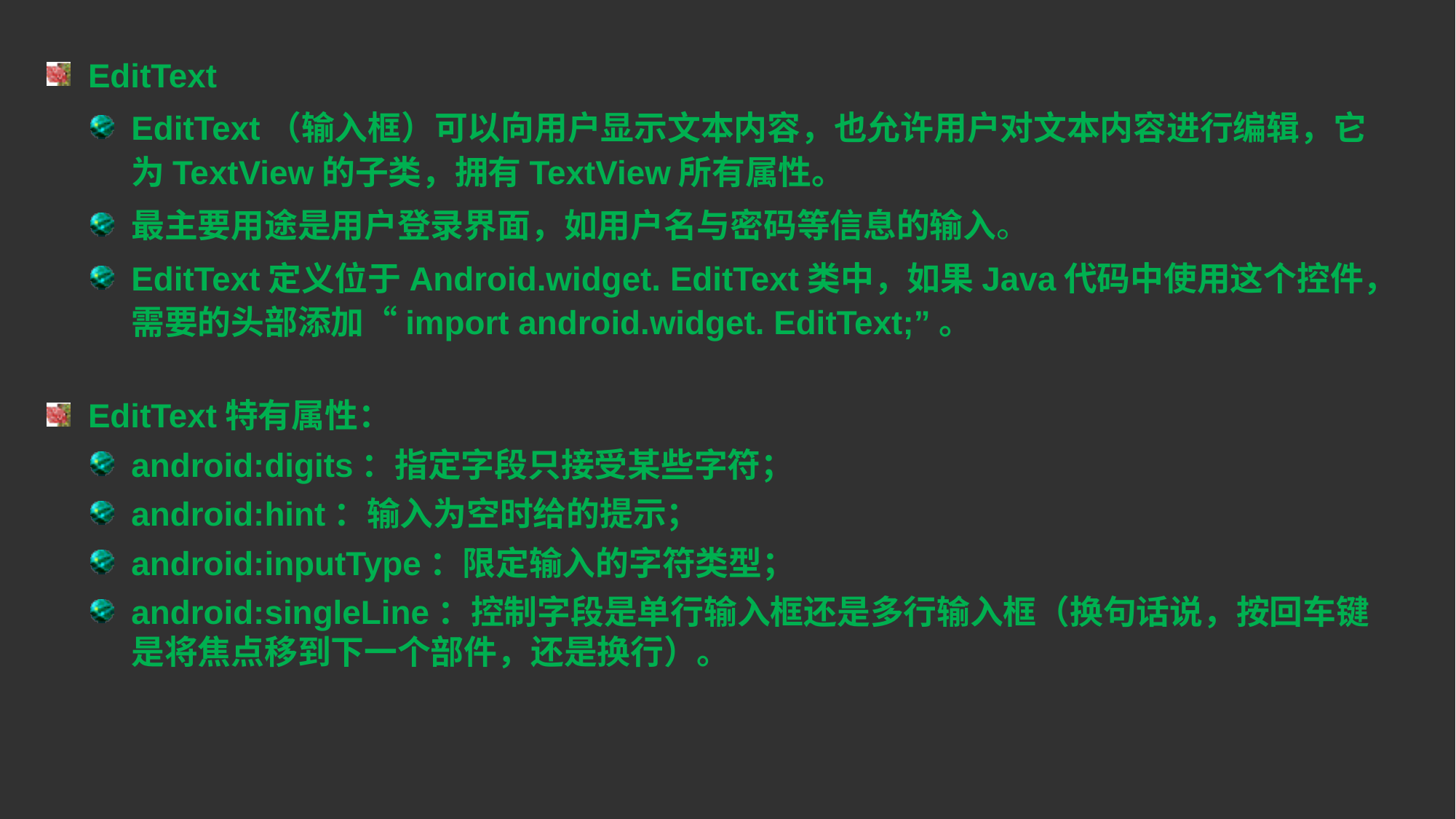

EditText
EditText（输入框）可以向用户显示文本内容，也允许用户对文本内容进行编辑，它为TextView的子类，拥有TextView所有属性。
最主要用途是用户登录界面，如用户名与密码等信息的输入。
EditText定义位于Android.widget. EditText类中，如果Java代码中使用这个控件，需要的头部添加“import android.widget. EditText;”。

EditText特有属性：
android:digits：指定字段只接受某些字符；
android:hint：输入为空时给的提示；
android:inputType：限定输入的字符类型；
android:singleLine：控制字段是单行输入框还是多行输入框（换句话说，按回车键是将焦点移到下一个部件，还是换行）。